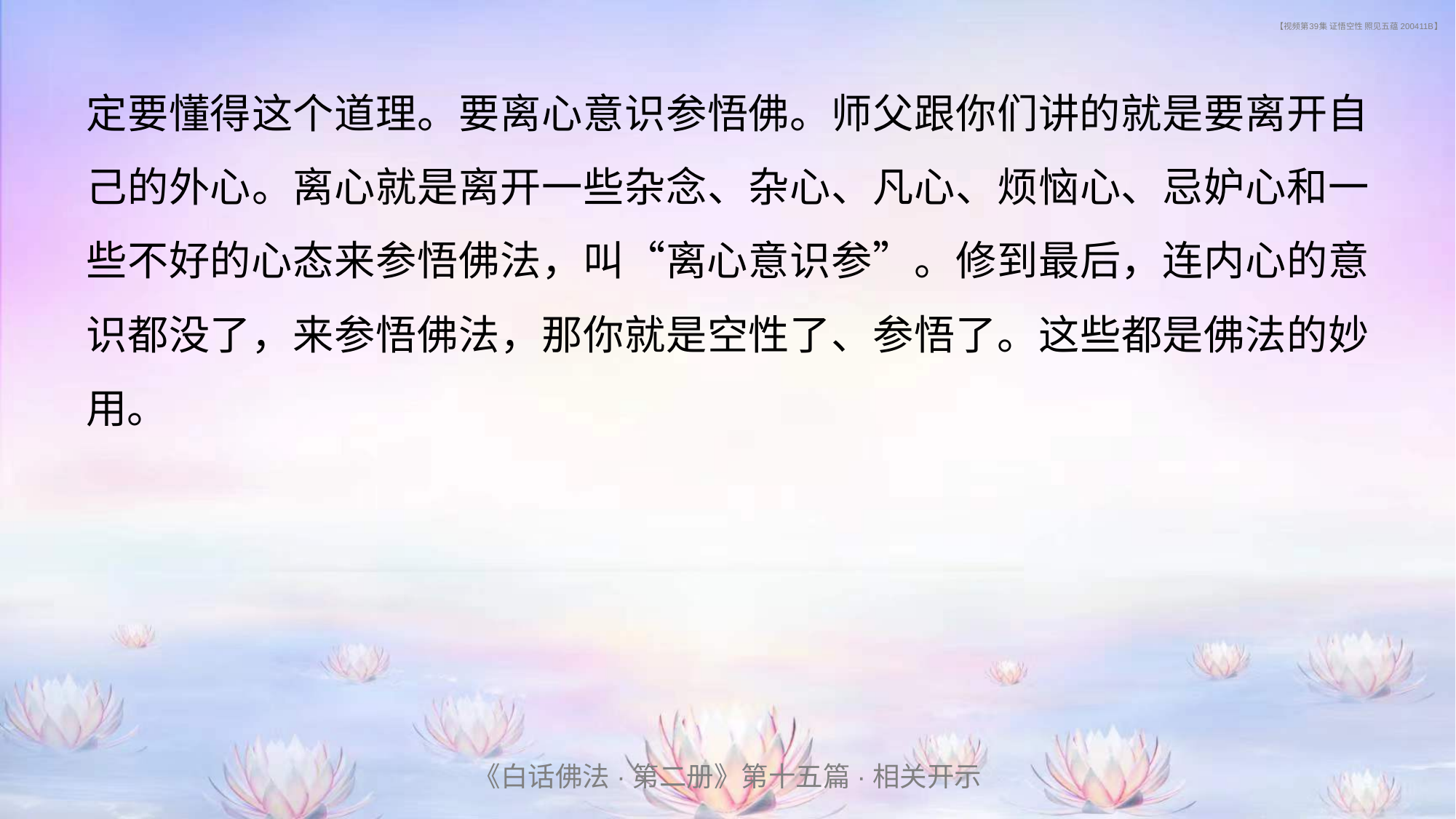

# 【视频第39集 证悟空性 照见五蕴 200411B】
定要懂得这个道理。要离心意识参悟佛。师父跟你们讲的就是要离开自己的外心。离心就是离开一些杂念、杂心、凡心、烦恼心、忌妒心和一些不好的心态来参悟佛法，叫“离心意识参”。修到最后，连内心的意识都没了，来参悟佛法，那你就是空性了、参悟了。这些都是佛法的妙用。
《白话佛法·第二册》第十五篇·相关开示